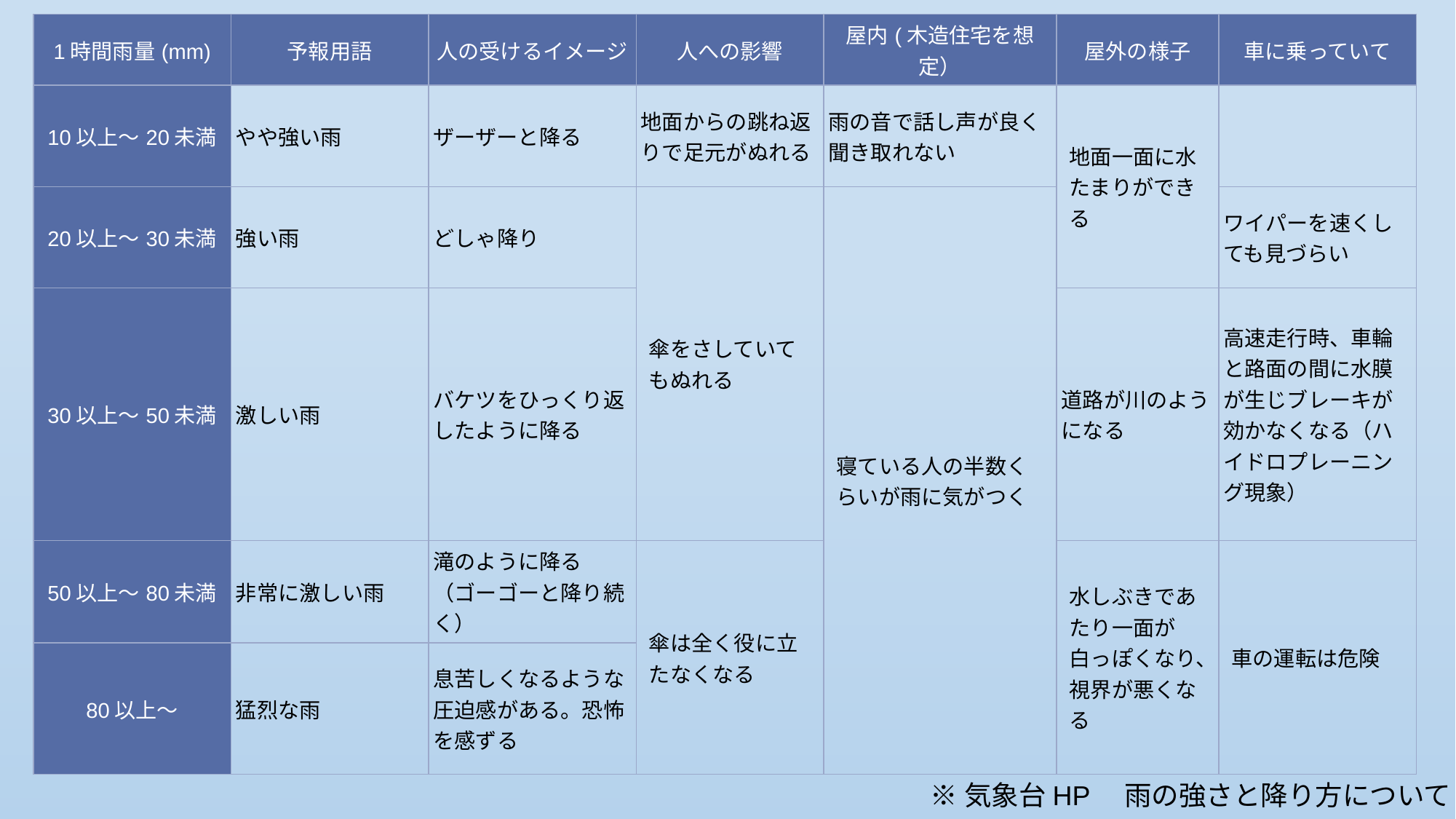

| 1時間雨量(mm) | 予報用語 | 人の受けるイメージ | 人への影響 | 屋内(木造住宅を想定） | 屋外の様子 | 車に乗っていて |
| --- | --- | --- | --- | --- | --- | --- |
| 10以上～20未満 | やや強い雨 | ザーザーと降る | 地面からの跳ね返りで足元がぬれる | 雨の音で話し声が良く聞き取れない | 地面一面に水たまりができる |  |
| 20以上～30未満 | 強い雨 | どしゃ降り | 傘をさしていてもぬれる | 寝ている人の半数くらいが雨に気がつく |  | ワイパーを速くしても見づらい |
| 30以上～50未満 | 激しい雨 | バケツをひっくり返したように降る |  |  | 道路が川のようになる | 高速走行時、車輪と路面の間に水膜が生じブレーキが効かなくなる（ハイドロプレーニング現象） |
| 50以上～80未満 | 非常に激しい雨 | 滝のように降る（ゴーゴーと降り続く） | 傘は全く役に立たなくなる |  | 水しぶきであたり一面が白っぽくなり、視界が悪くなる | 車の運転は危険 |
| 80以上～ | 猛烈な雨 | 息苦しくなるような圧迫感がある。恐怖を感ずる |  |  |  |  |
※気象台HP　雨の強さと降り方について